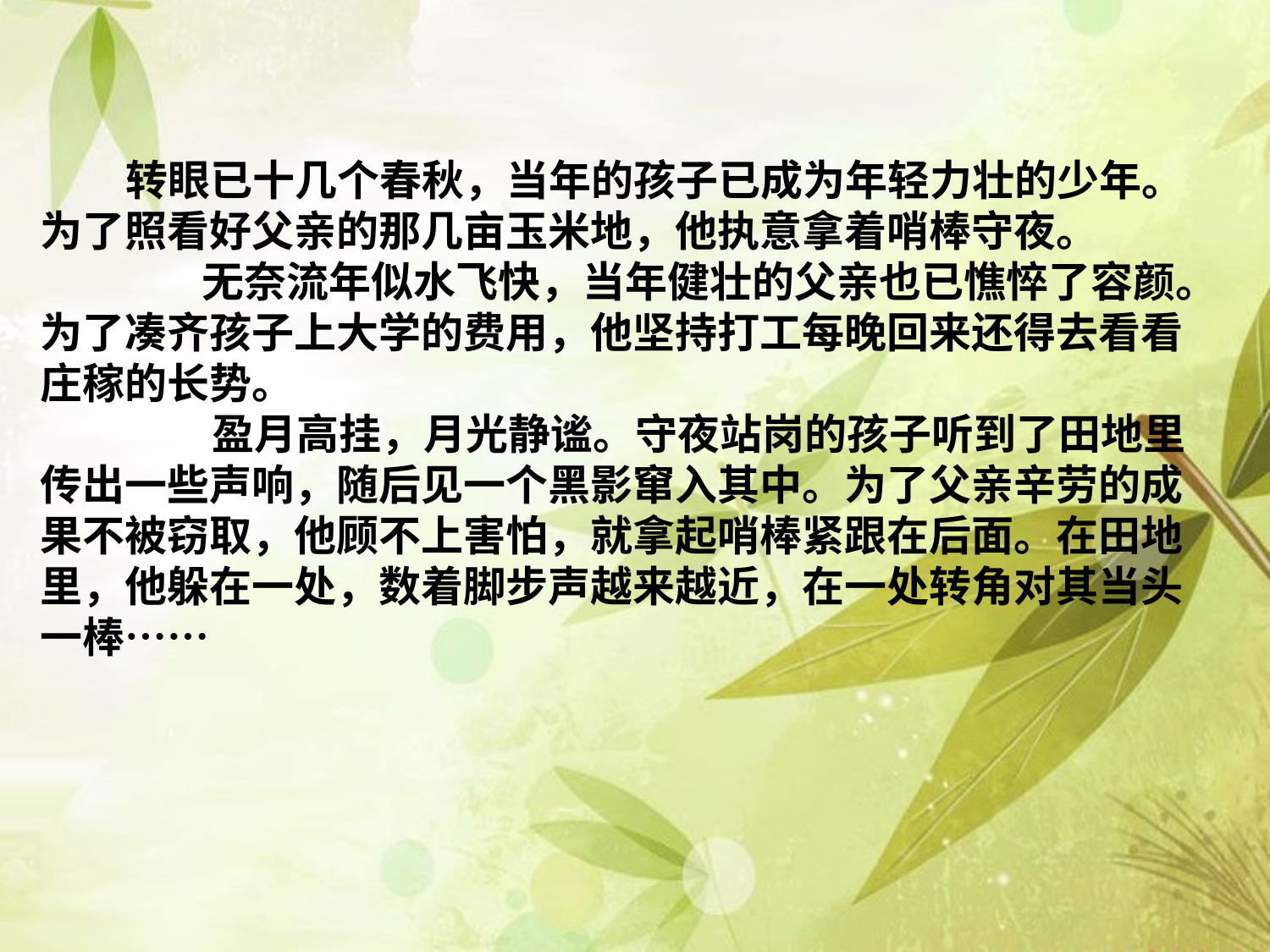

转眼已十几个春秋，当年的孩子已成为年轻力壮的少年。为了照看好父亲的那几亩玉米地，他执意拿着哨棒守夜。
       无奈流年似水飞快，当年健壮的父亲也已憔悴了容颜。为了凑齐孩子上大学的费用，他坚持打工每晚回来还得去看看庄稼的长势。
        盈月高挂，月光静谧。守夜站岗的孩子听到了田地里传出一些声响，随后见一个黑影窜入其中。为了父亲辛劳的成果不被窃取，他顾不上害怕，就拿起哨棒紧跟在后面。在田地里，他躲在一处，数着脚步声越来越近，在一处转角对其当头一棒……